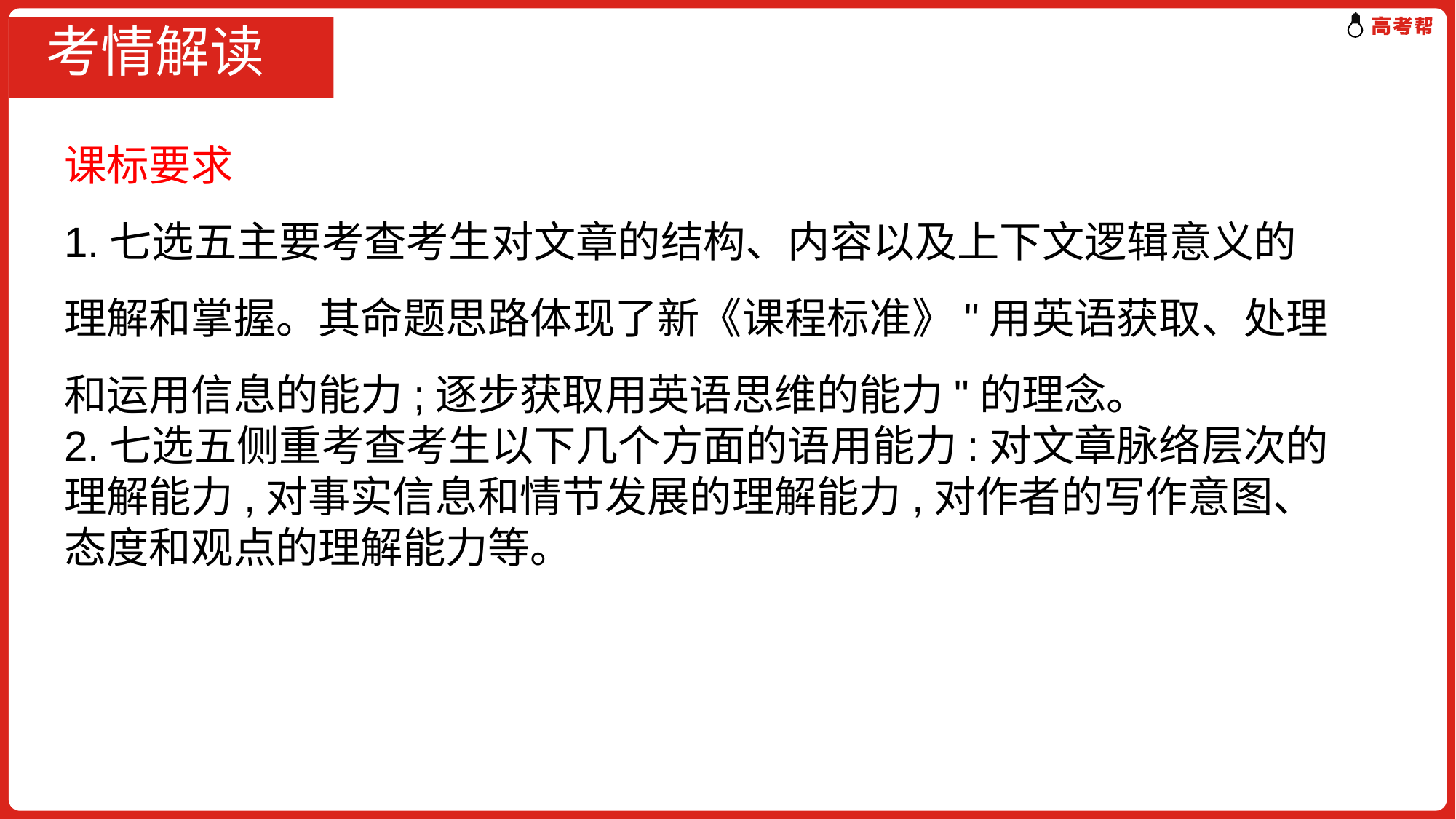

# 考情解读
课标要求
1.七选五主要考查考生对文章的结构、内容以及上下文逻辑意义的理解和掌握。其命题思路体现了新《课程标准》"用英语获取、处理和运用信息的能力;逐步获取用英语思维的能力"的理念。
2.七选五侧重考查考生以下几个方面的语用能力:对文章脉络层次的理解能力,对事实信息和情节发展的理解能力,对作者的写作意图、态度和观点的理解能力等。